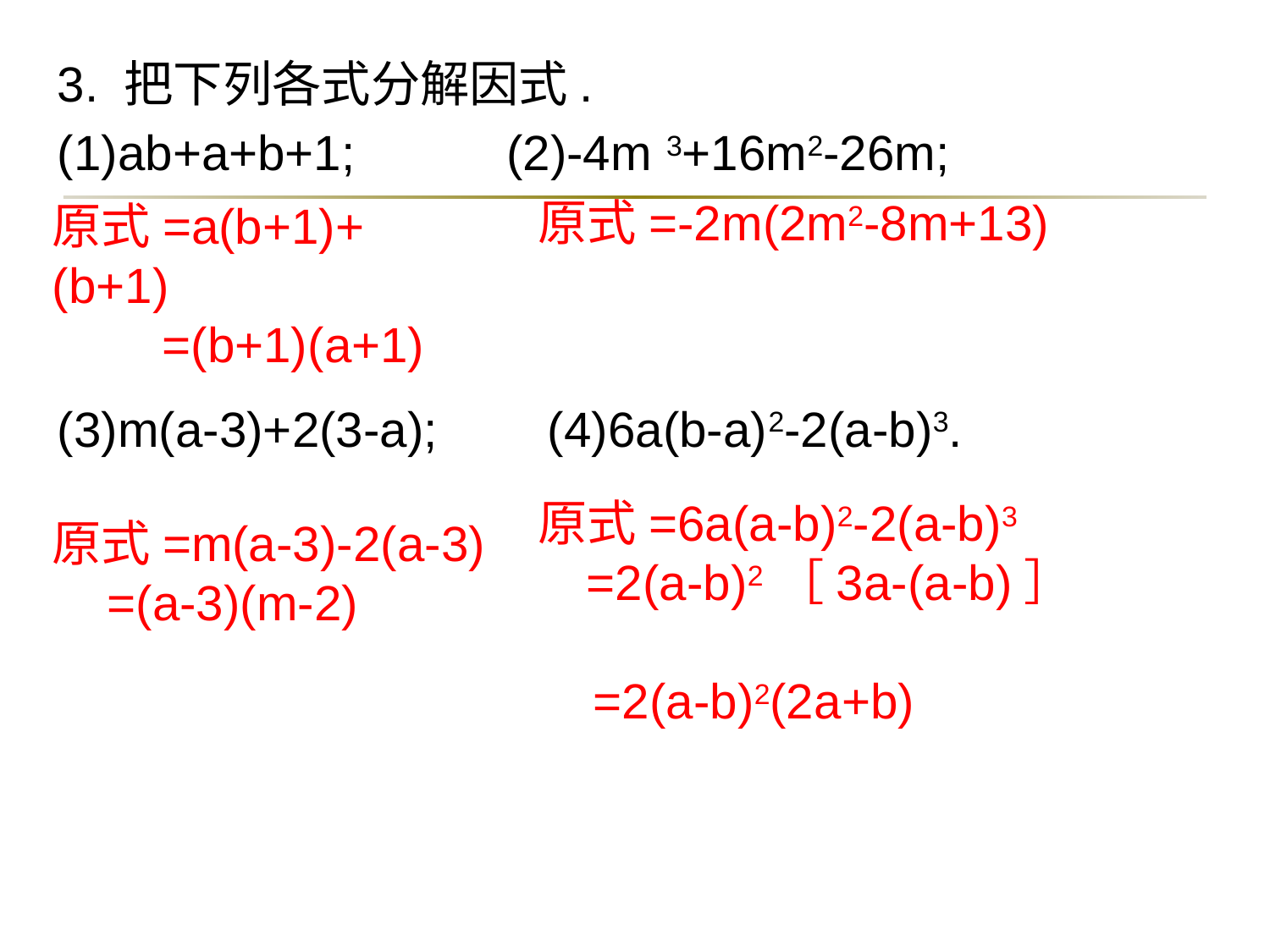

3. 把下列各式分解因式.
(1)ab+a+b+1;           (2)-4m 3+16m2-26m;

(3)m(a-3)+2(3-a);        (4)6a(b-a)2-2(a-b)3.

原式=-2m(2m2-8m+13)
原式=a(b+1)+(b+1)
        =(b+1)(a+1)

原式=6a(a-b)2-2(a-b)3
      =2(a-b)2［3a-(a-b)］
    =2(a-b)2(2a+b)
原式=m(a-3)-2(a-3)
    =(a-3)(m-2)